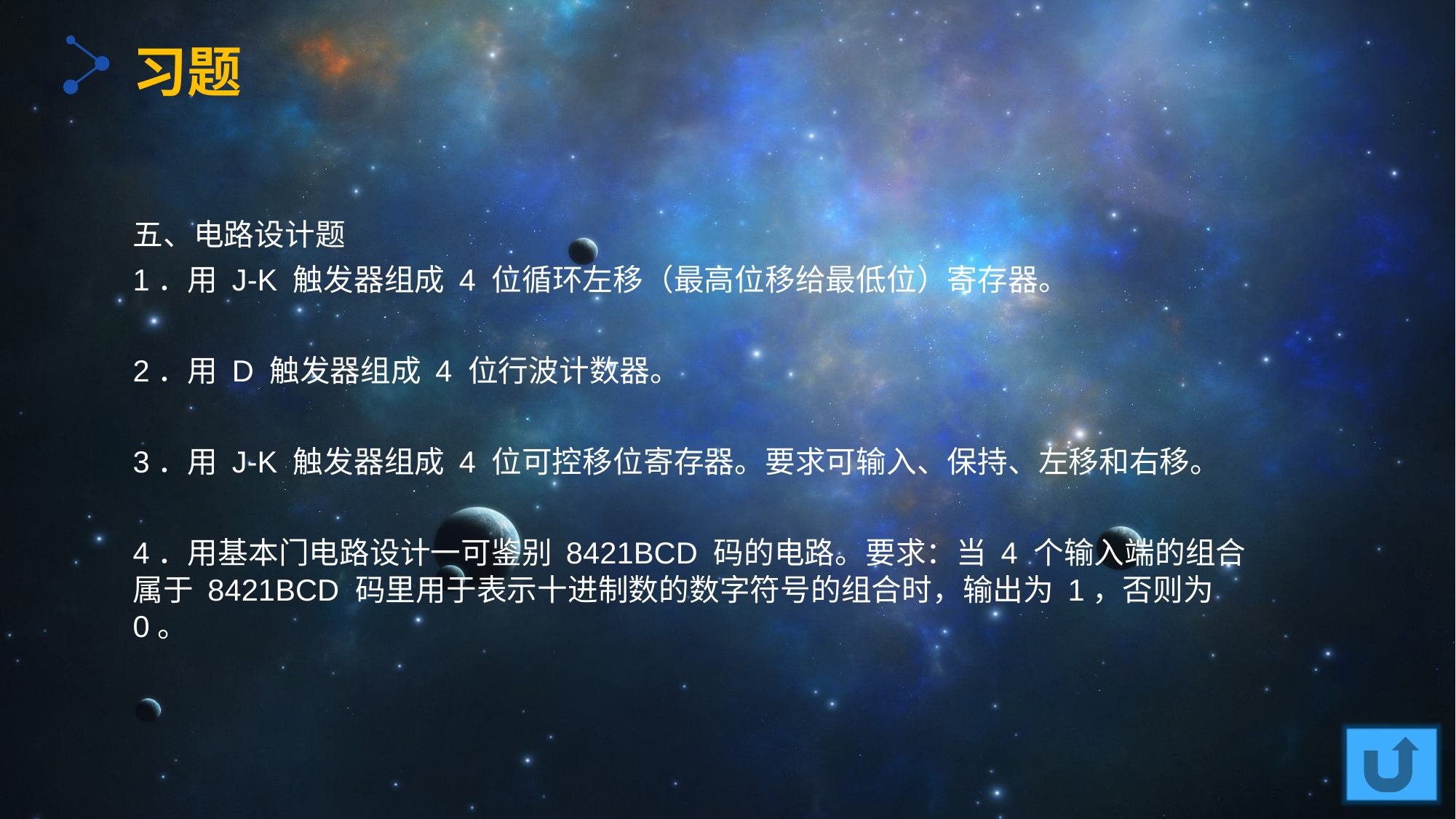

习题

五、电路设计题
1．用 J-K 触发器组成 4 位循环左移（最高位移给最低位）寄存器。

2．用 D 触发器组成 4 位行波计数器。

3．用 J-K 触发器组成 4 位可控移位寄存器。要求可输入、保持、左移和右移。

4．用基本门电路设计一可鉴别 8421BCD 码的电路。要求：当 4 个输入端的组合属于 8421BCD 码里用于表示十进制数的数字符号的组合时，输出为 1，否则为 0。